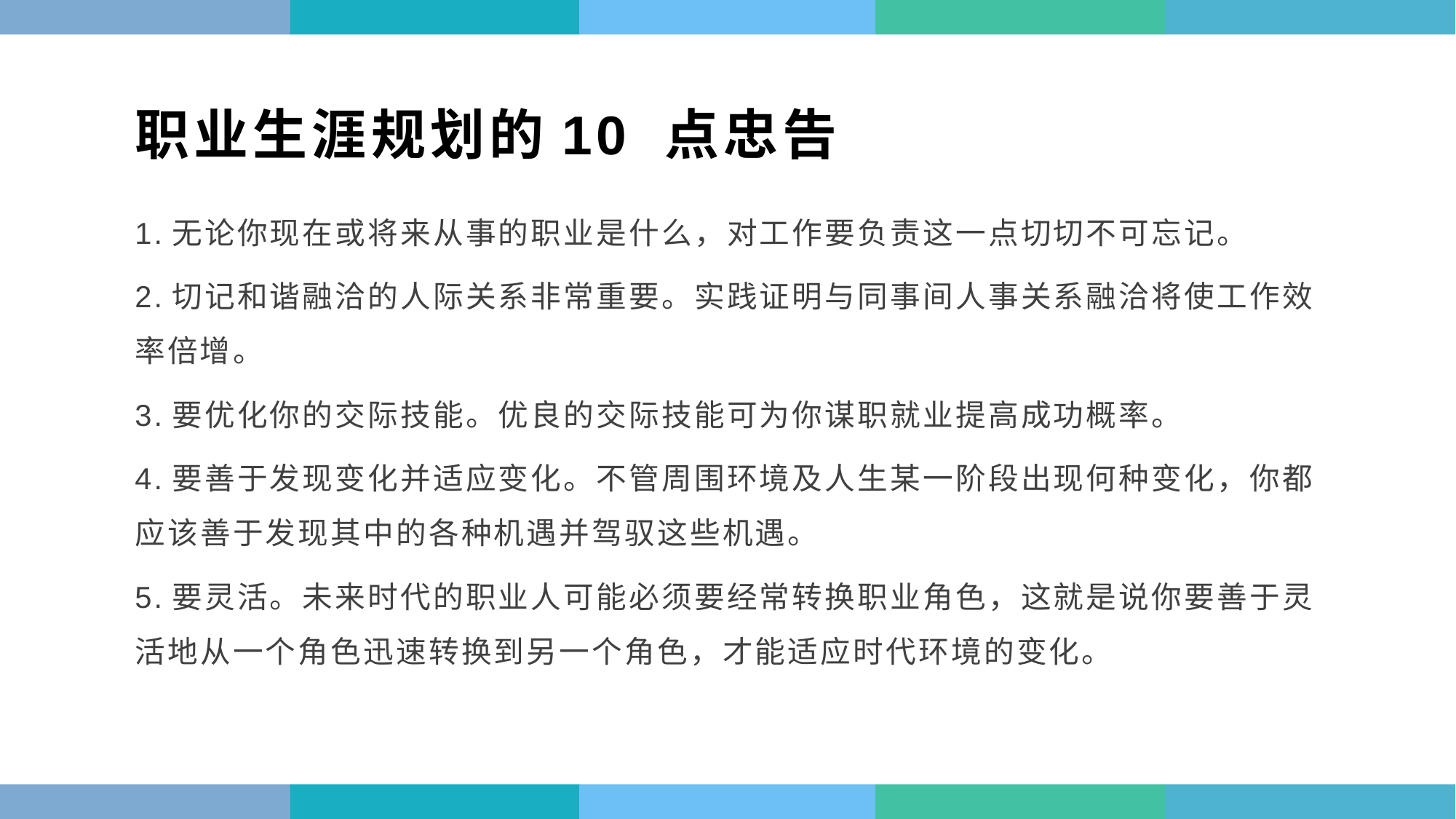

职业生涯规划的10 点忠告
1.无论你现在或将来从事的职业是什么，对工作要负责这一点切切不可忘记。
2.切记和谐融洽的人际关系非常重要。实践证明与同事间人事关系融洽将使工作效率倍增。
3.要优化你的交际技能。优良的交际技能可为你谋职就业提高成功概率。
4.要善于发现变化并适应变化。不管周围环境及人生某一阶段出现何种变化，你都应该善于发现其中的各种机遇并驾驭这些机遇。
5.要灵活。未来时代的职业人可能必须要经常转换职业角色，这就是说你要善于灵活地从一个角色迅速转换到另一个角色，才能适应时代环境的变化。